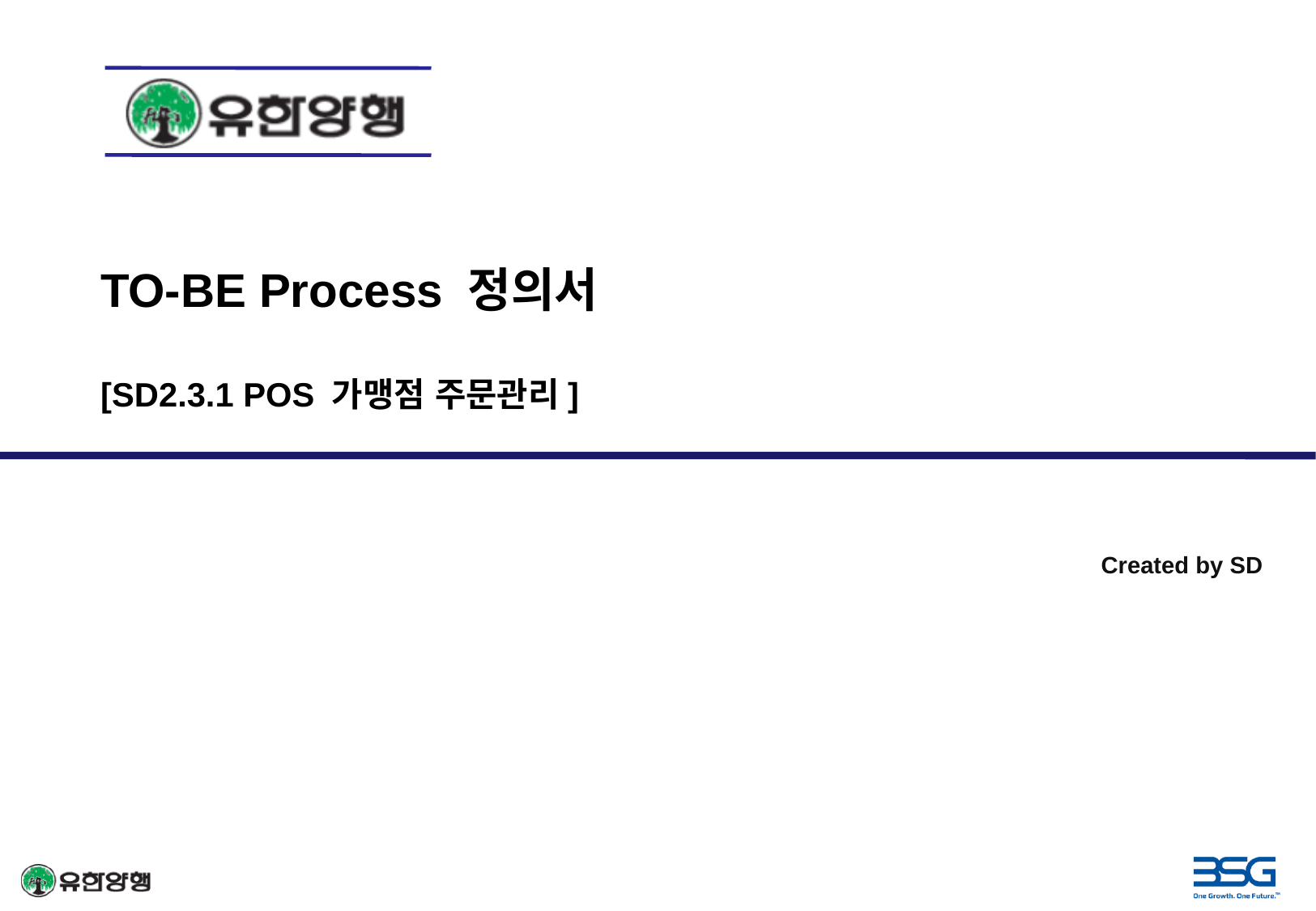

TO-BE Process 정의서
[SD2.3.1 POS 가맹점 주문관리]
Created by SD